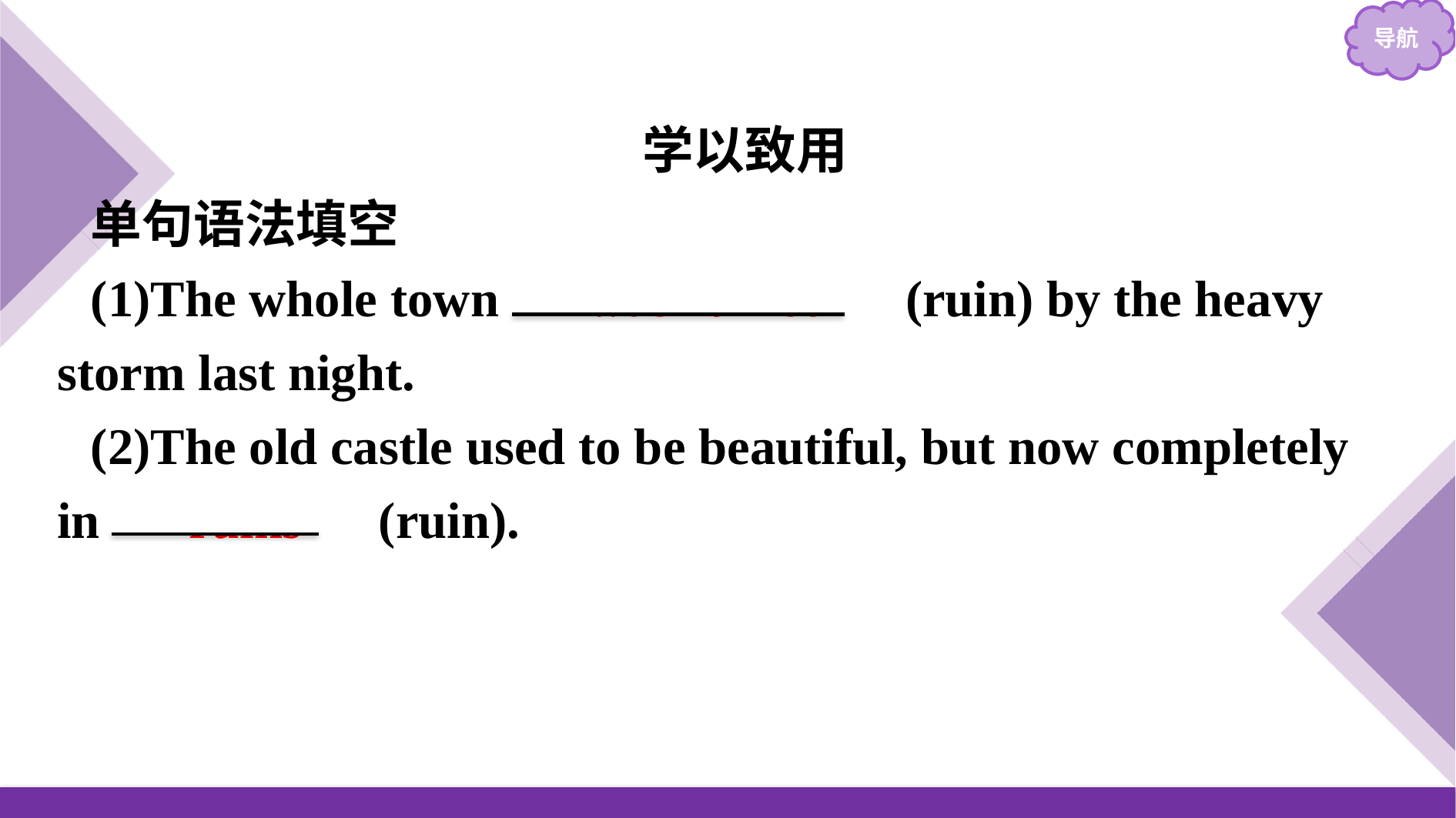

学以致用
单句语法填空
(1)The whole town 　was ruined　(ruin) by the heavy storm last night.
(2)The old castle used to be beautiful, but now completely in 　ruins　(ruin).